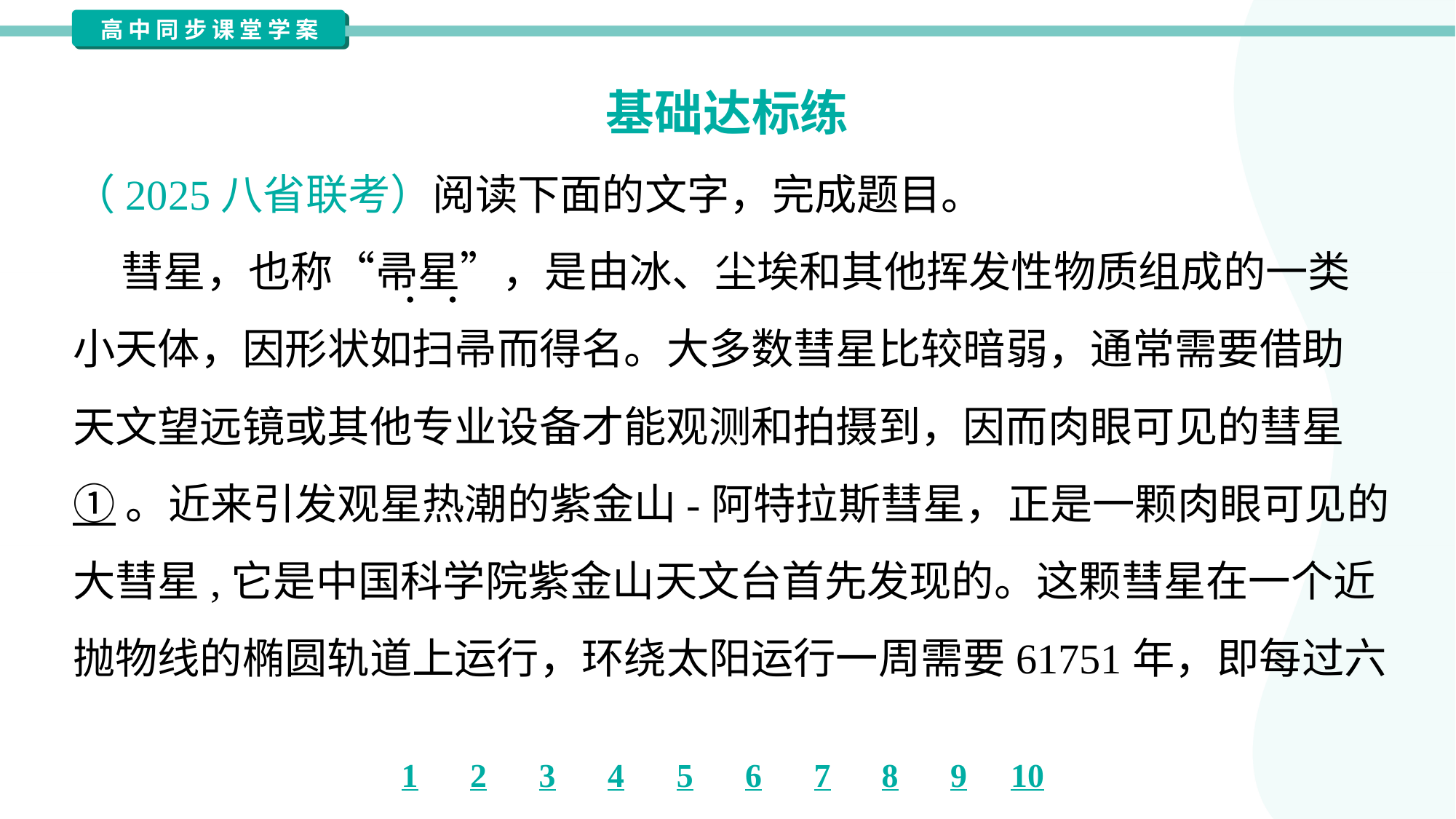

基础达标练
（2025八省联考）阅读下面的文字，完成题目。
    彗星，也称“帚星”，是由冰、尘埃和其他挥发性物质组成的一类
小天体，因形状如扫帚而得名。大多数彗星比较暗弱，通常需要借助
天文望远镜或其他专业设备才能观测和拍摄到，因而肉眼可见的彗星
①。近来引发观星热潮的紫金山-阿特拉斯彗星，正是一颗肉眼可见的
大彗星,它是中国科学院紫金山天文台首先发现的。这颗彗星在一个近
抛物线的椭圆轨道上运行，环绕太阳运行一周需要61751年，即每过六